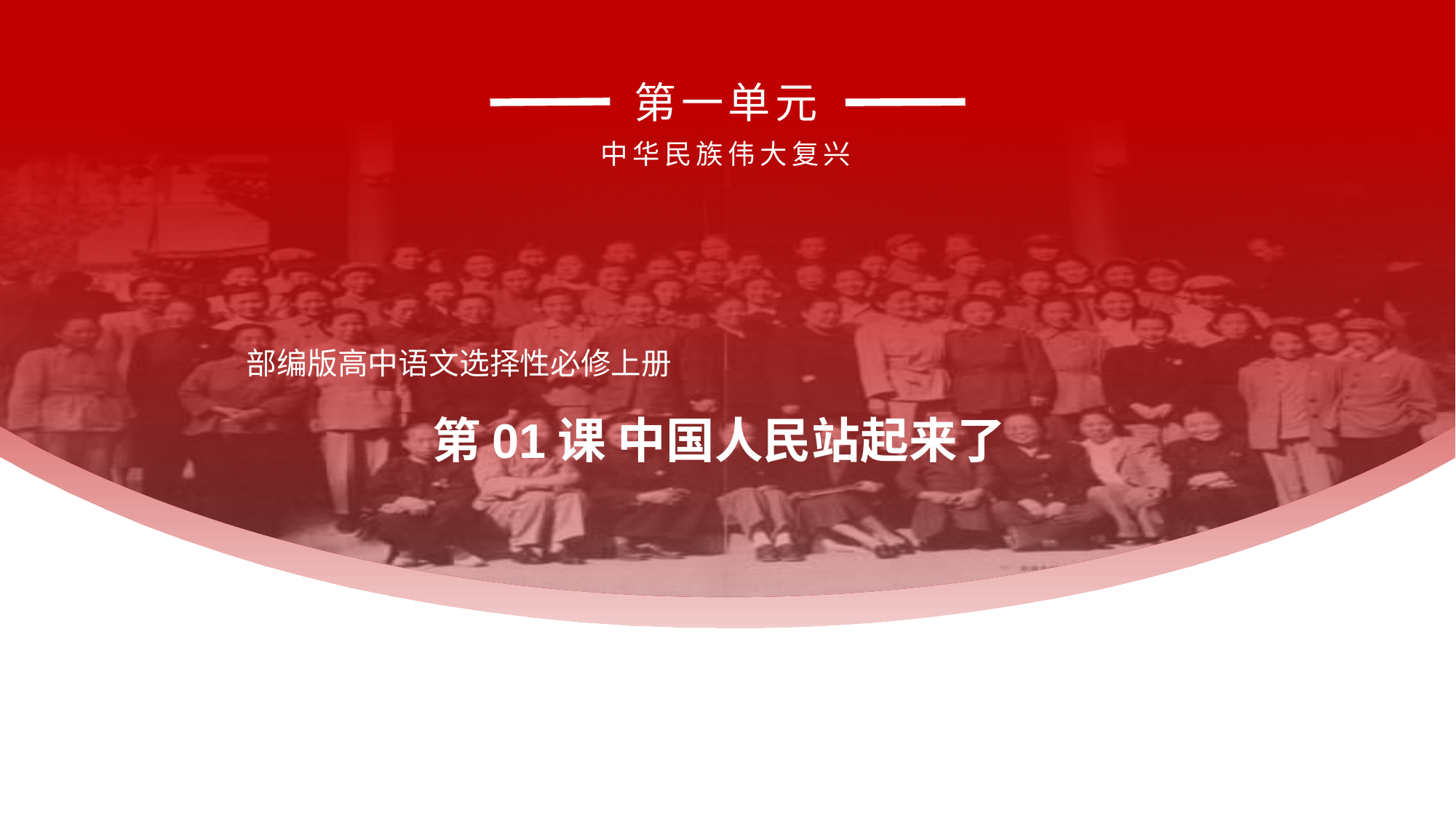

第一单元
中华民族伟大复兴
部编版高中语文选择性必修上册
第01课 中国人民站起来了